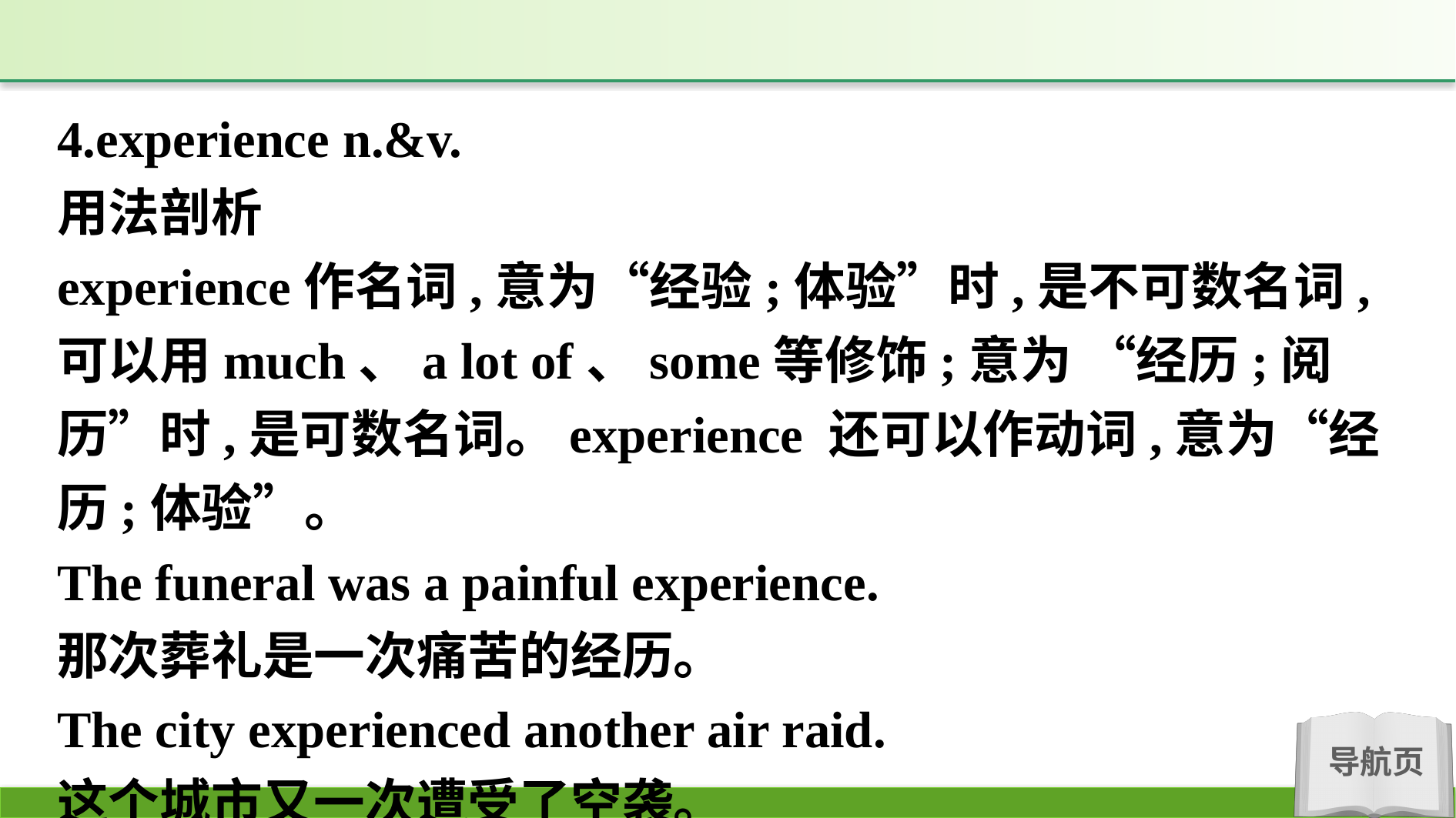

4.experience n.&v.
用法剖析
experience作名词,意为“经验;体验”时,是不可数名词,可以用much、a lot of、some等修饰;意为 “经历;阅历”时,是可数名词。experience 还可以作动词,意为“经历;体验”。
The funeral was a painful experience.
那次葬礼是一次痛苦的经历。
The city experienced another air raid.
这个城市又一次遭受了空袭。